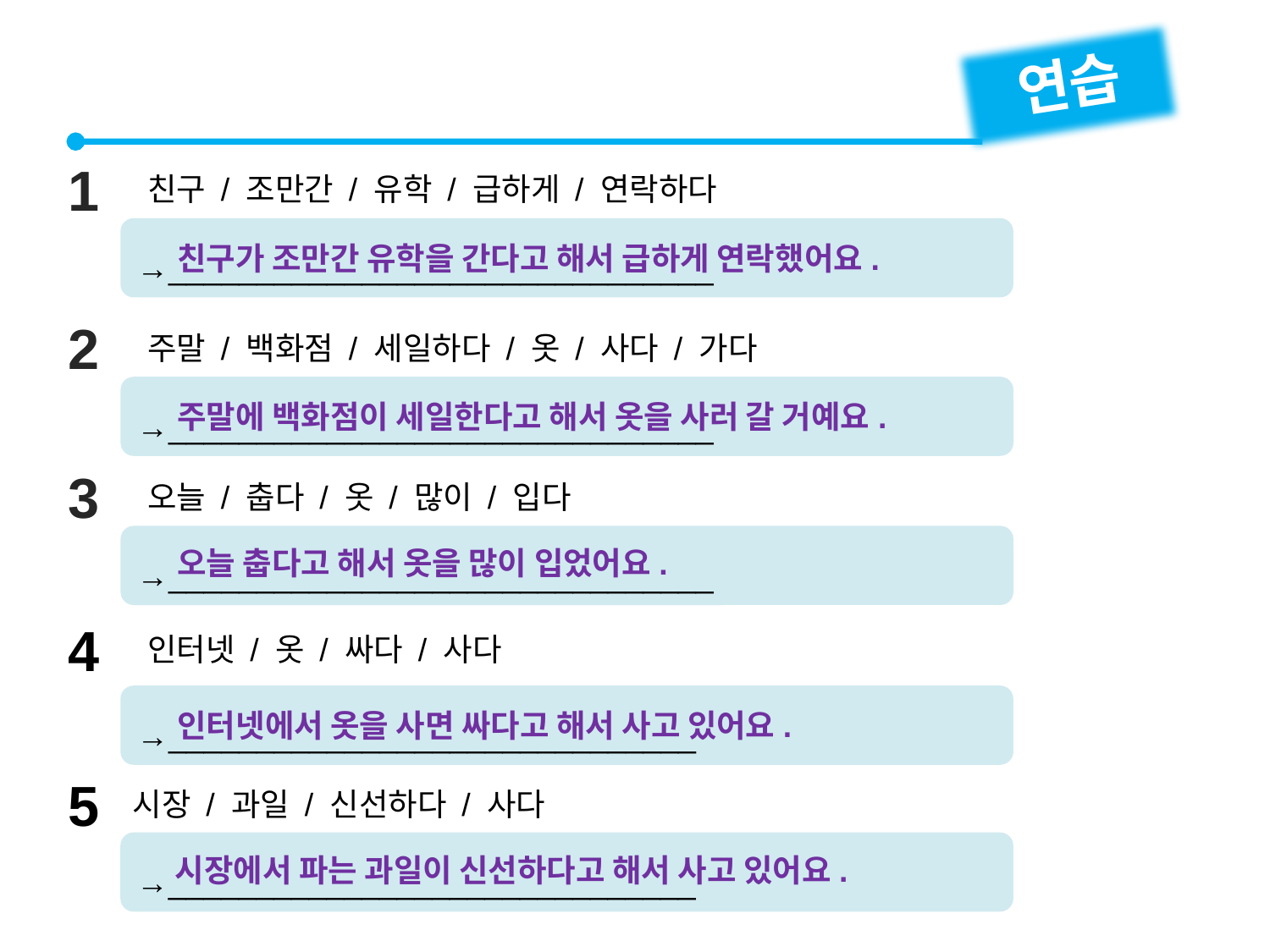

연습
1
친구 / 조만간 / 유학 / 급하게 / 연락하다
→_______________________________
친구가 조만간 유학을 간다고 해서 급하게 연락했어요.
2
주말 / 백화점 / 세일하다 / 옷 / 사다 / 가다
→_______________________________
주말에 백화점이 세일한다고 해서 옷을 사러 갈 거예요.
3
오늘 / 춥다 / 옷 / 많이 / 입다
→_______________________________
오늘 춥다고 해서 옷을 많이 입었어요.
4
인터넷 / 옷 / 싸다 / 사다
→______________________________
인터넷에서 옷을 사면 싸다고 해서 사고 있어요.
5
시장 / 과일 / 신선하다 / 사다
→______________________________
시장에서 파는 과일이 신선하다고 해서 사고 있어요.